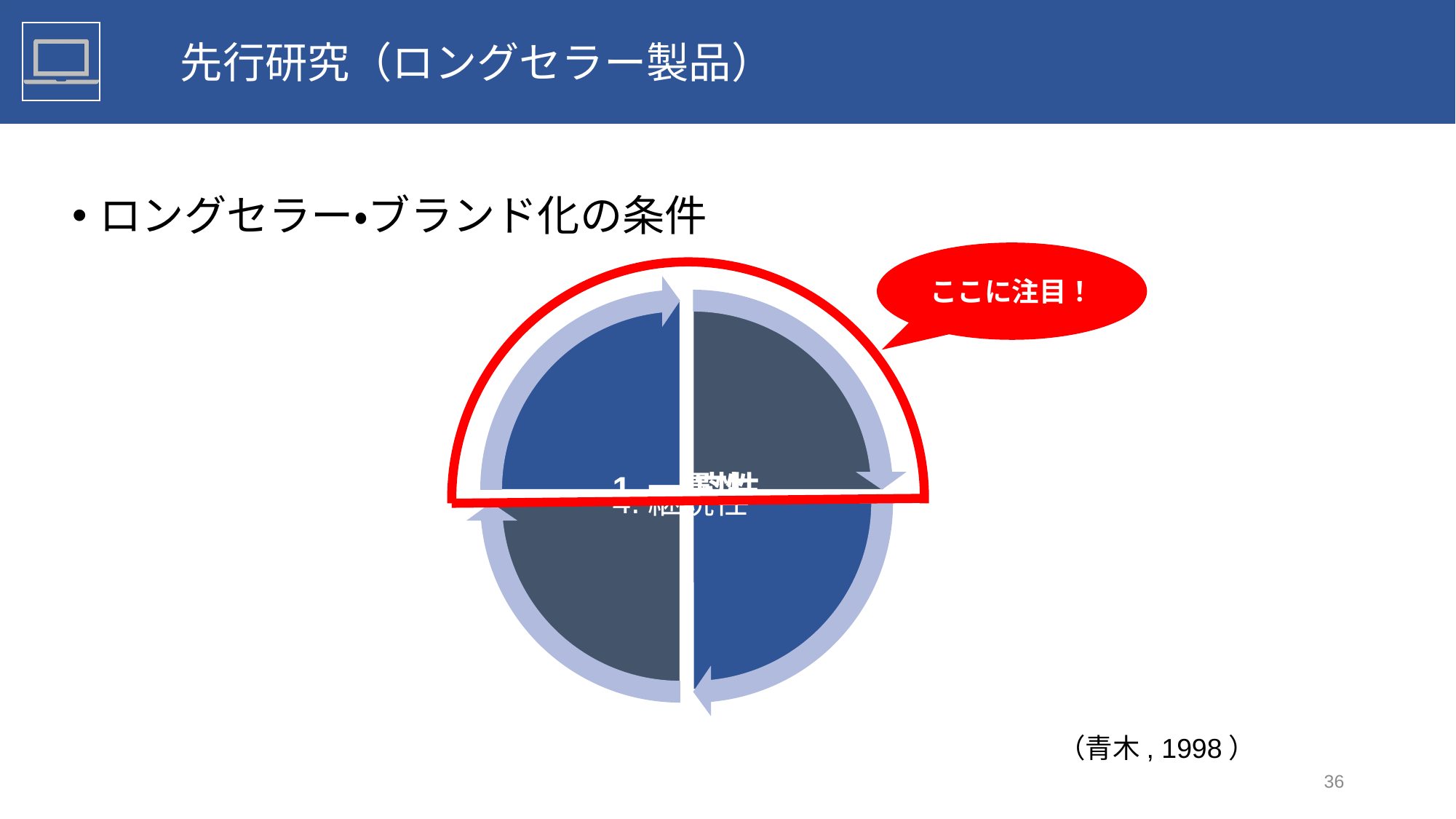

先行研究（ロングセラー製品）

ロングセラー・ブランド化の条件

ここに注目！

2.適応性
3.革新性
4.継続性
1.一貫性

（青木, 1998）
36